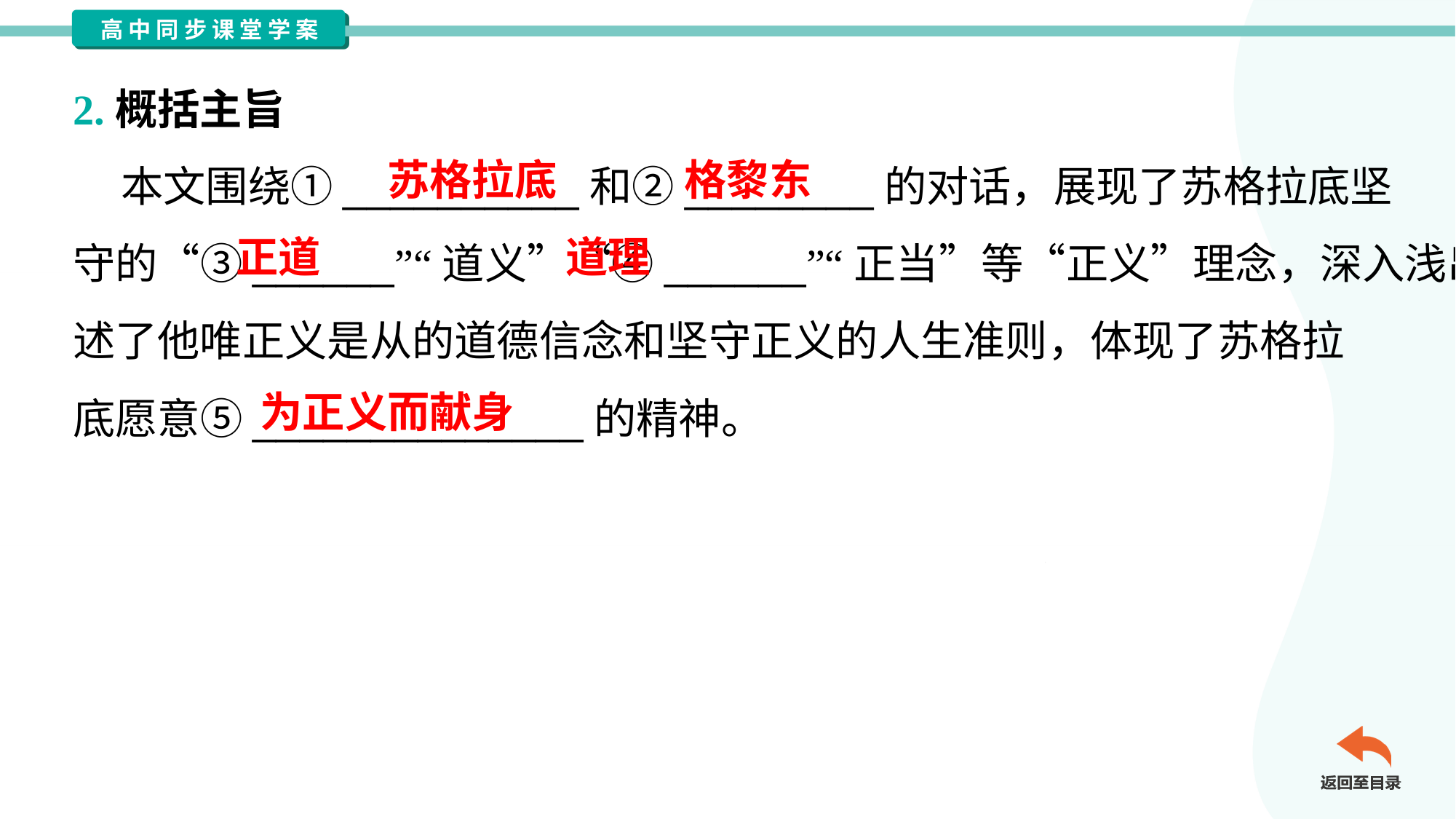

2.概括主旨
    本文围绕①__________和②________的对话，展现了苏格拉底坚
守的“③______”“道义”“④______”“正当”等“正义”理念，深入浅出地阐
述了他唯正义是从的道德信念和坚守正义的人生准则，体现了苏格拉
底愿意⑤______________的精神。
苏格拉底
格黎东
正道
道理
为正义而献身